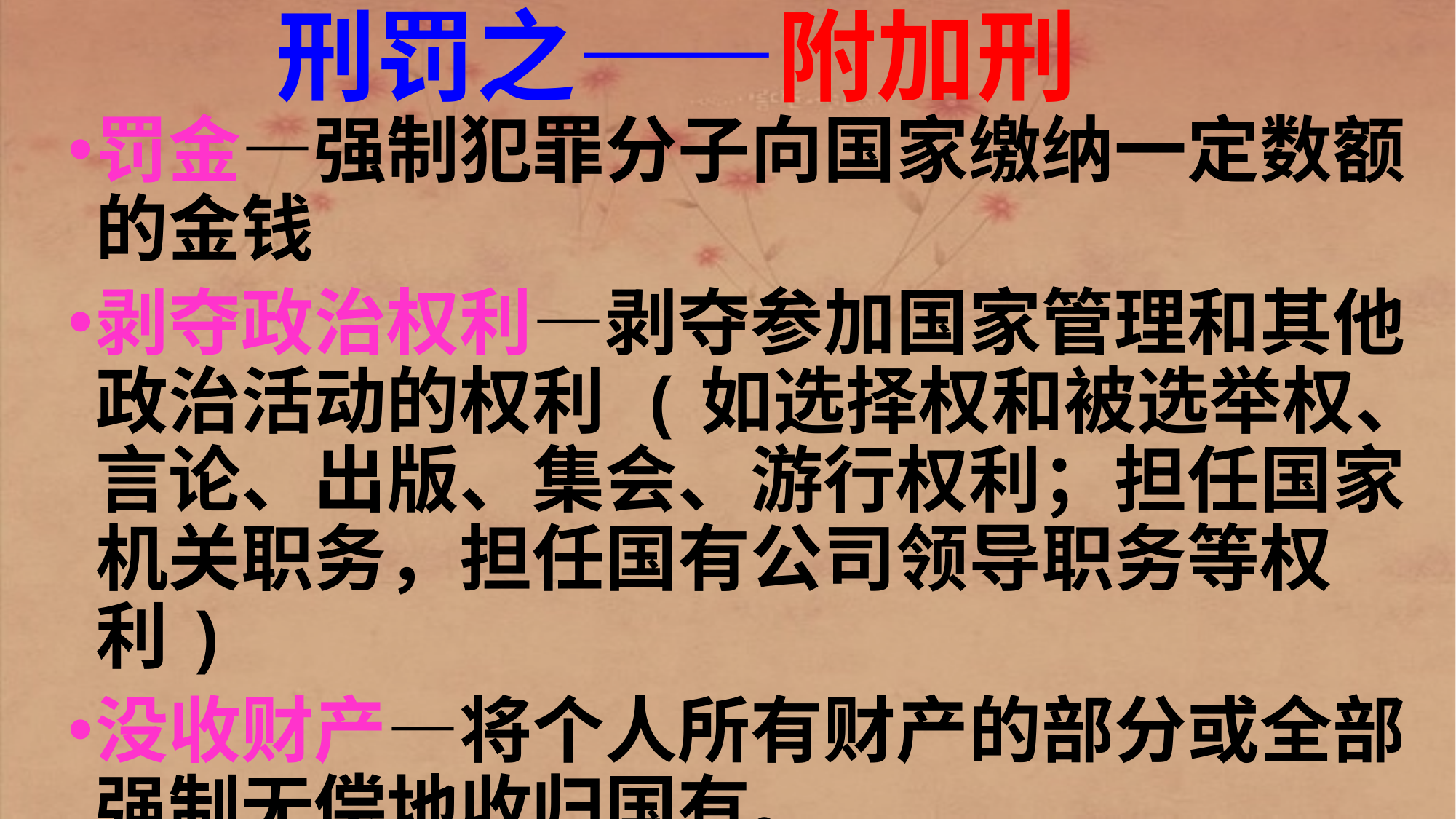

刑罚之——附加刑
罚金—强制犯罪分子向国家缴纳一定数额的金钱
剥夺政治权利—剥夺参加国家管理和其他政治活动的权利 (如选择权和被选举权、言论、出版、集会、游行权利；担任国家机关职务，担任国有公司领导职务等权利)
没收财产—将个人所有财产的部分或全部强制无偿地收归国有。